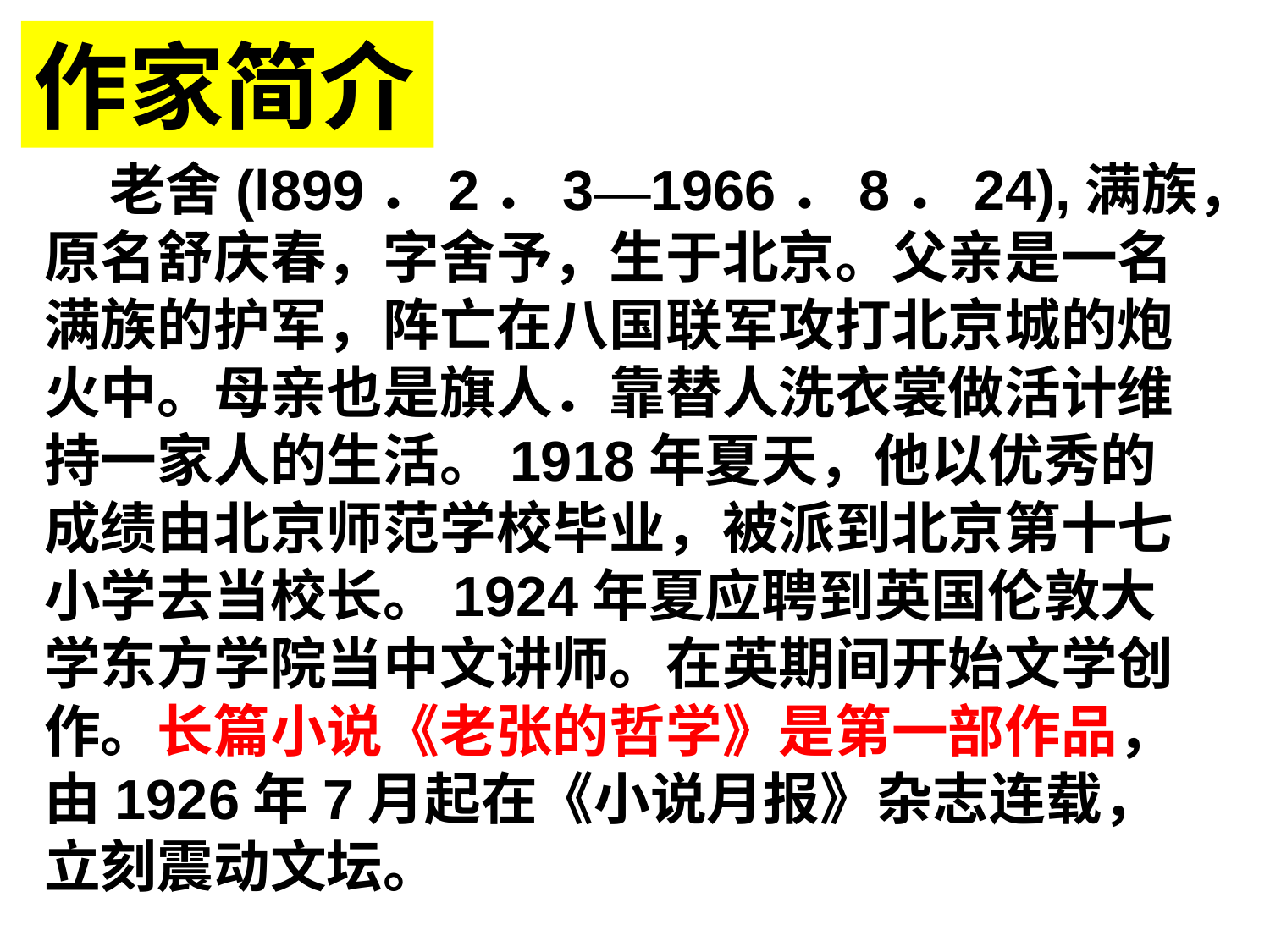

作家简介
    老舍(l899．2．3—1966．8．24),满族，原名舒庆春，字舍予，生于北京。父亲是一名满族的护军，阵亡在八国联军攻打北京城的炮火中。母亲也是旗人．靠替人洗衣裳做活计维持一家人的生活。1918年夏天，他以优秀的成绩由北京师范学校毕业，被派到北京第十七小学去当校长。1924年夏应聘到英国伦敦大学东方学院当中文讲师。在英期间开始文学创作。长篇小说《老张的哲学》是第一部作品，由1926年7月起在《小说月报》杂志连载，立刻震动文坛。